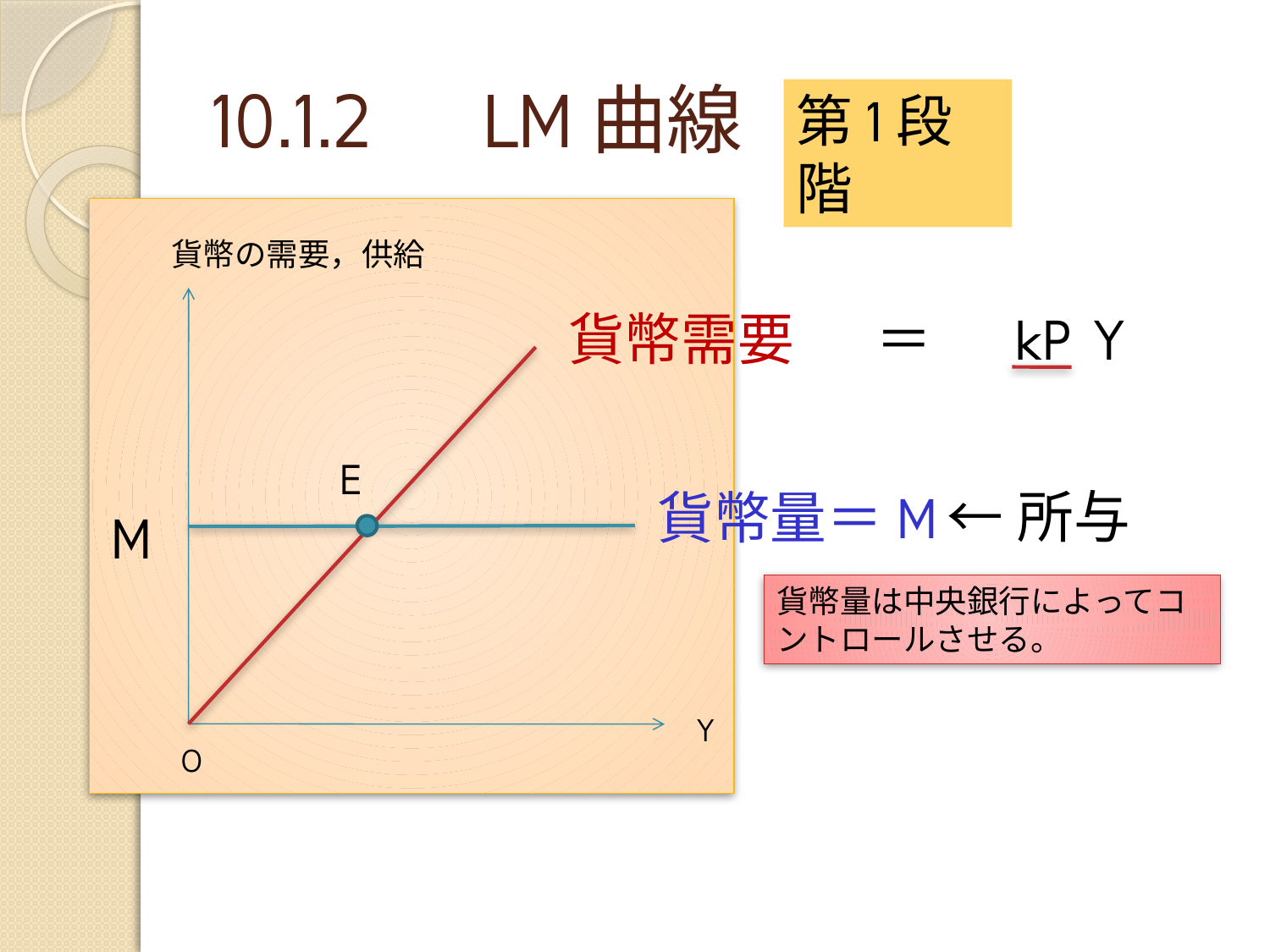

# 10.1.2　LM曲線
第1段階

貨幣の需要，供給
貨幣需要
＝
kP
Y
E
←所与
貨幣量＝M
M

貨幣量は中央銀行によってコントロールさせる。
Y
O